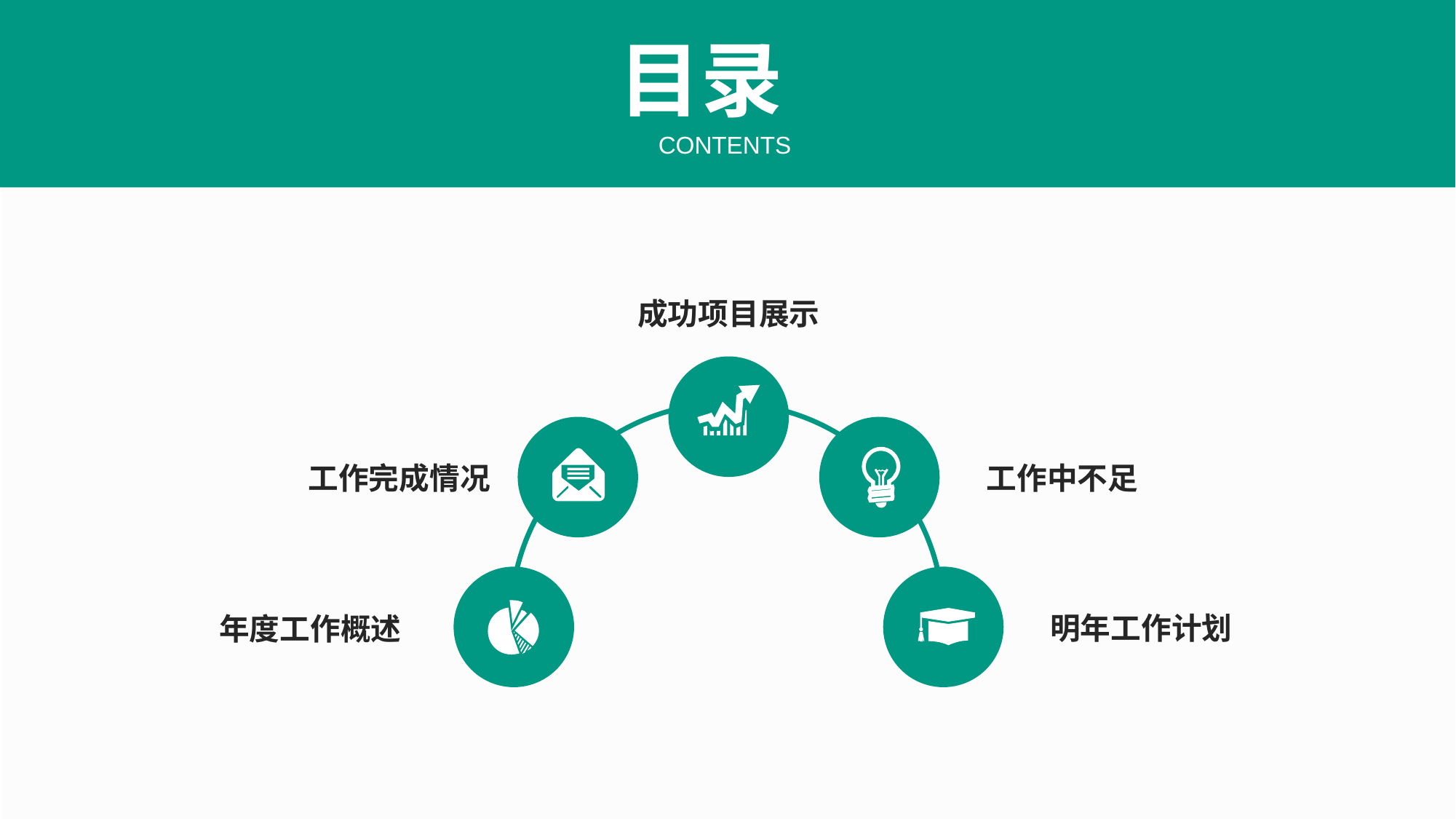

目录
CONTENTS
成功项目展示

工作完成情况
工作中不足

明年工作计划
年度工作概述